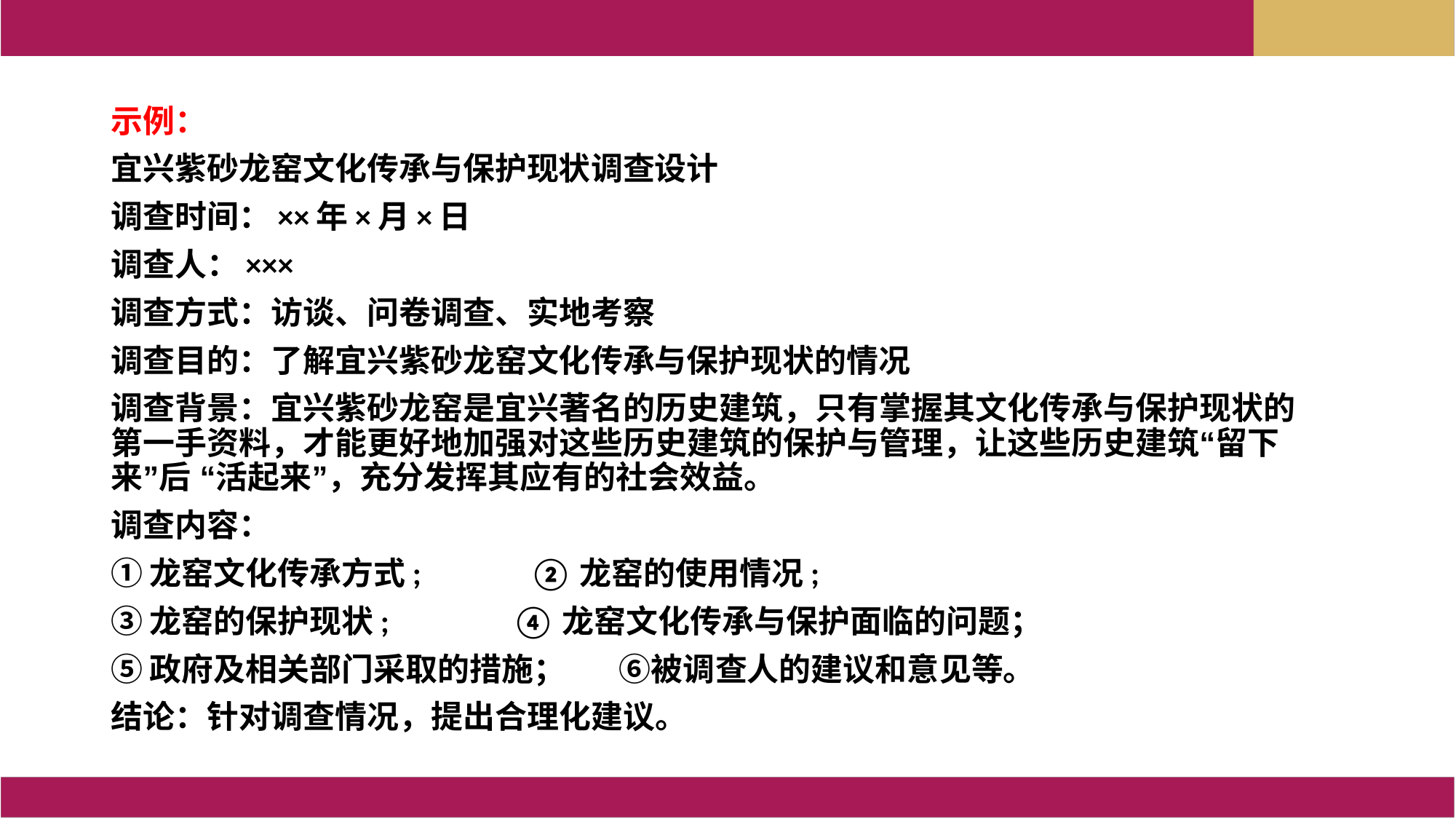

示例：
宜兴紫砂龙窑文化传承与保护现状调查设计
调查时间：××年×月×日
调查人：×××
调查方式：访谈、问卷调查、实地考察
调查目的：了解宜兴紫砂龙窑文化传承与保护现状的情况
调查背景：宜兴紫砂龙窑是宜兴著名的历史建筑，只有掌握其文化传承与保护现状的第一手资料，才能更好地加强对这些历史建筑的保护与管理，让这些历史建筑“留下来”后 “活起来”，充分发挥其应有的社会效益。
调查内容：
①龙窑文化传承方式;               ②龙窑的使用情况;
③龙窑的保护现状;                 ④龙窑文化传承与保护面临的问题；
⑤政府及相关部门采取的措施；      ⑥被调查人的建议和意见等。
结论：针对调查情况，提出合理化建议。